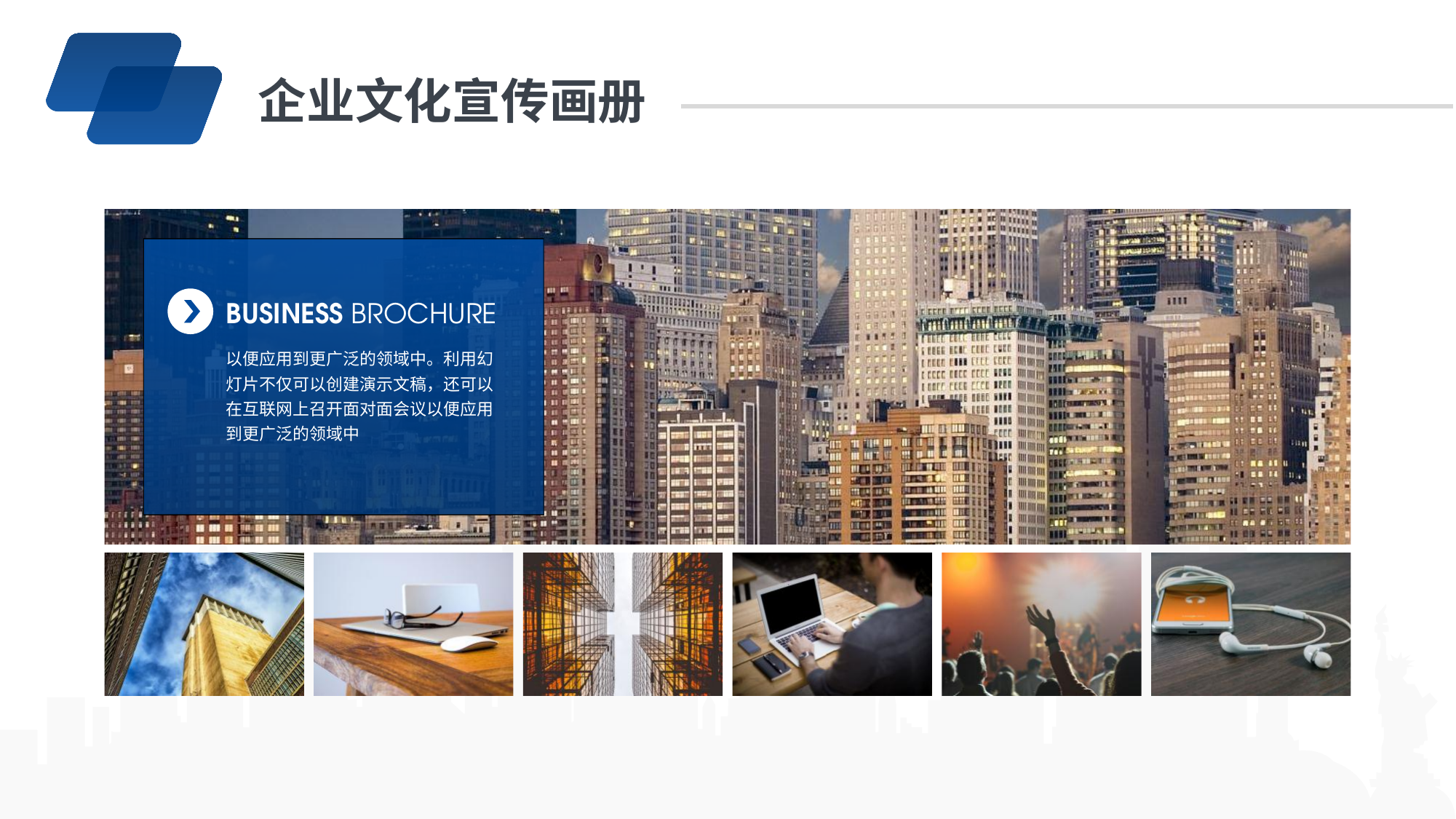

BUSINESS BROCHURE

以便应用到更广泛的领域中。利用幻灯片不仅可以创建演示文稿，还可以在互联网上召开面对面会议以便应用到更广泛的领域中